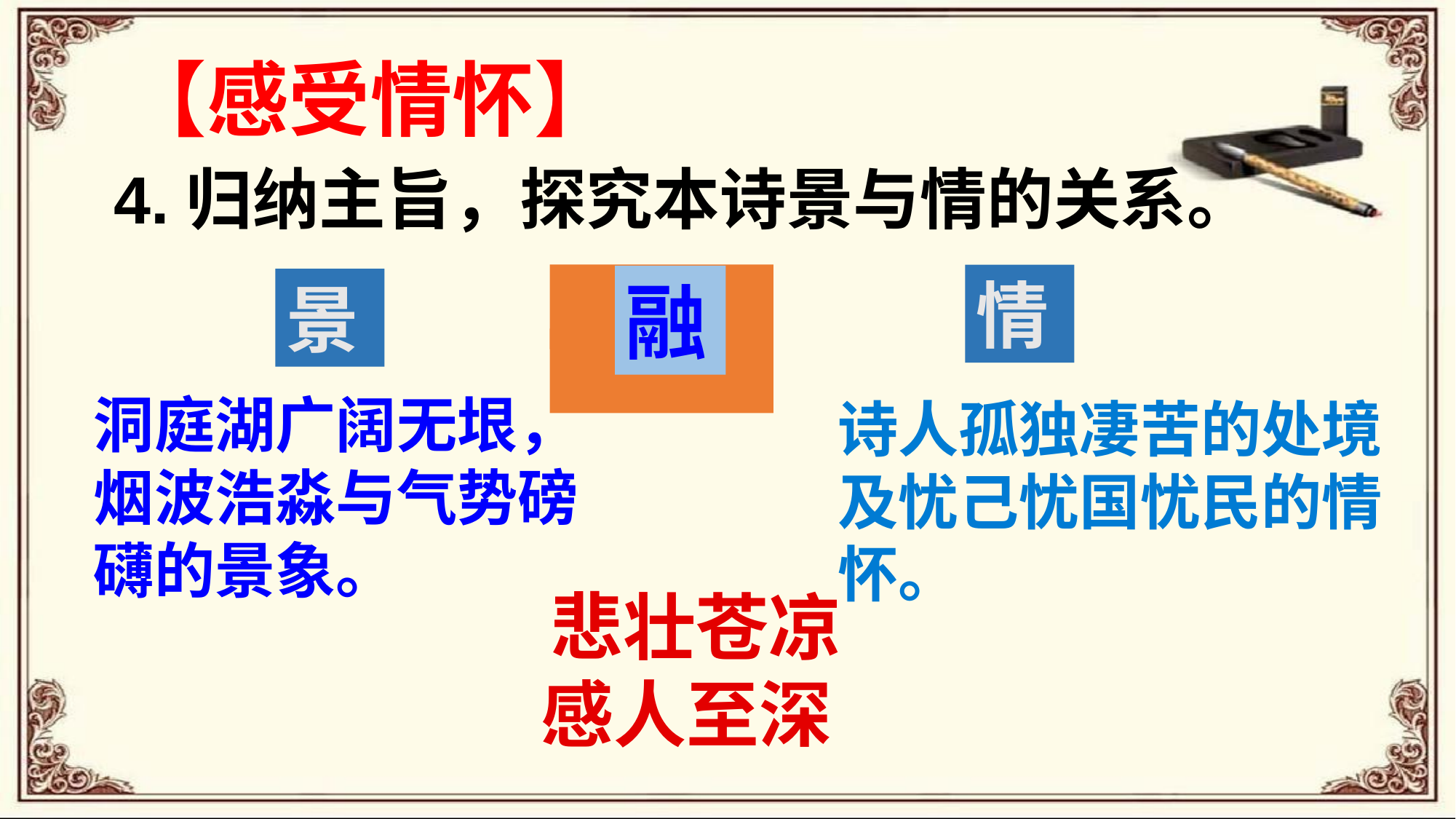

【感受情怀】
  4.归纳主旨，探究本诗景与情的关系。

情
融
景

洞庭湖广阔无垠，烟波浩淼与气势磅礴的景象。
诗人孤独凄苦的处境及忧己忧国忧民的情怀。
    悲壮苍凉
  感人至深